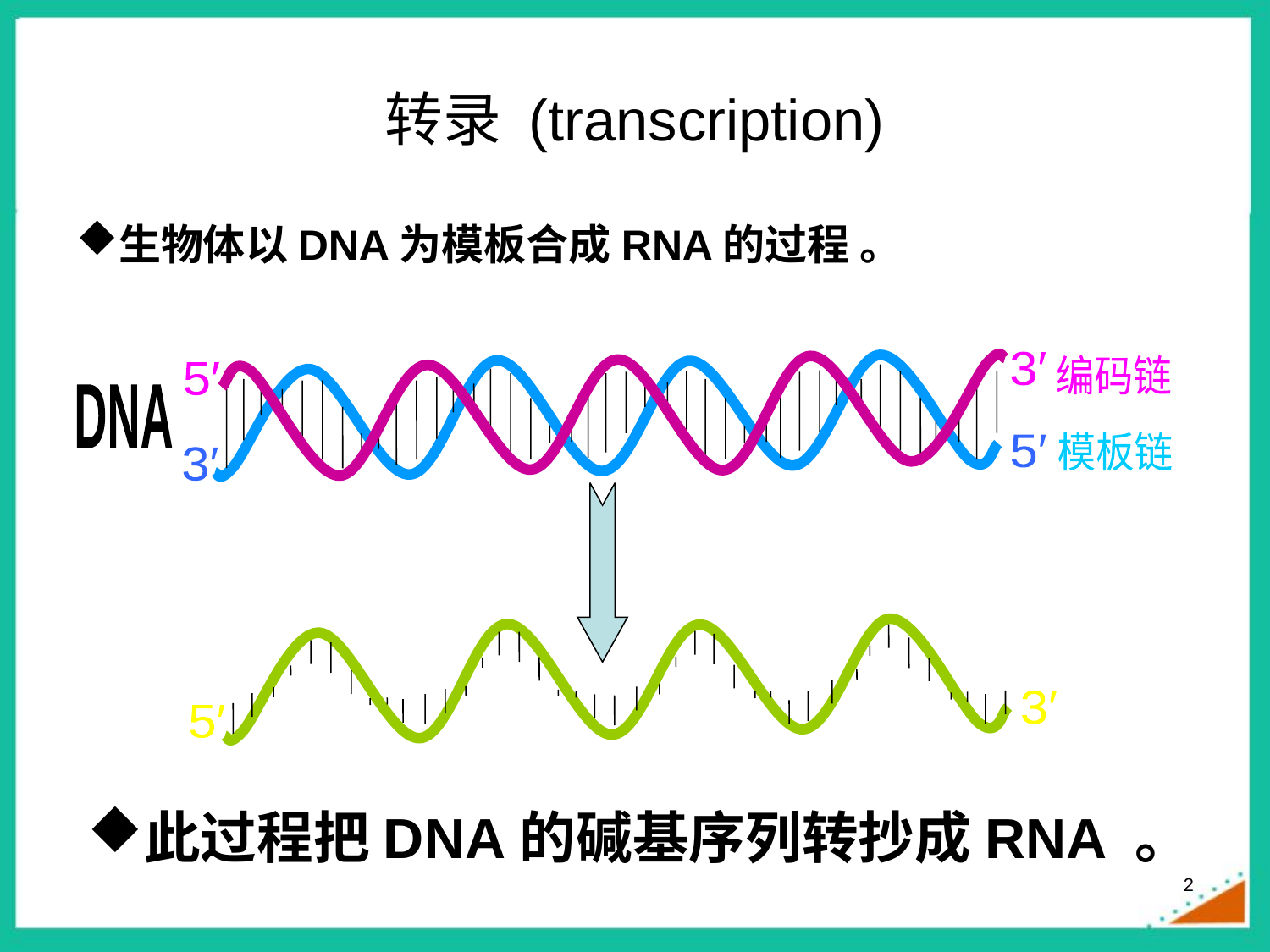

# 转录 (transcription)
生物体以DNA为模板合成RNA的过程 。

3′
5′
编码链
5′
3′
DNA
模板链
转录

3′
5′
RNA
此过程把DNA的碱基序列转抄成RNA 。
2